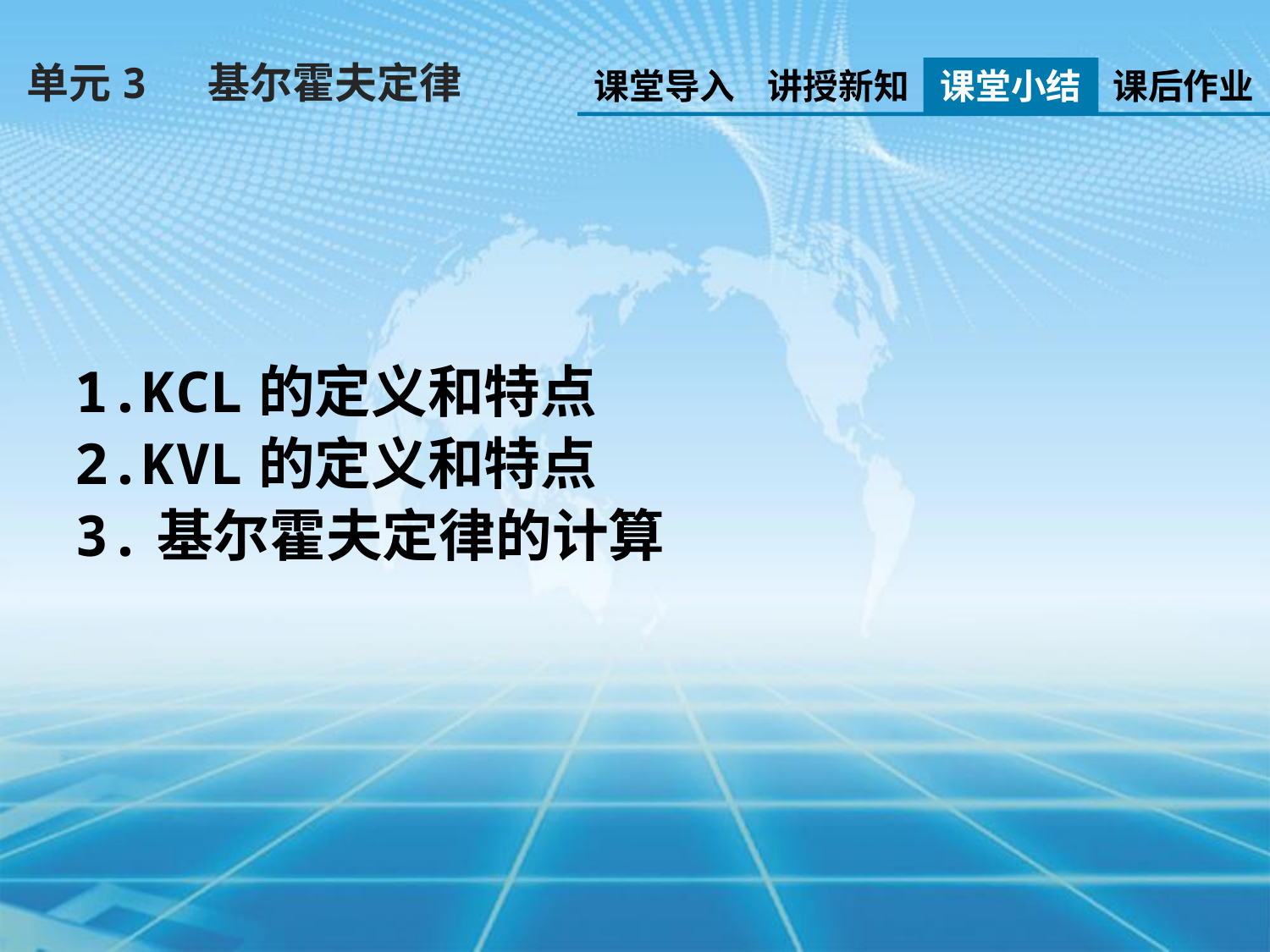

单元3  基尔霍夫定律
课堂导入
讲授新知
课堂小结
课后作业
1.KCL的定义和特点
2.KVL的定义和特点
3.基尔霍夫定律的计算